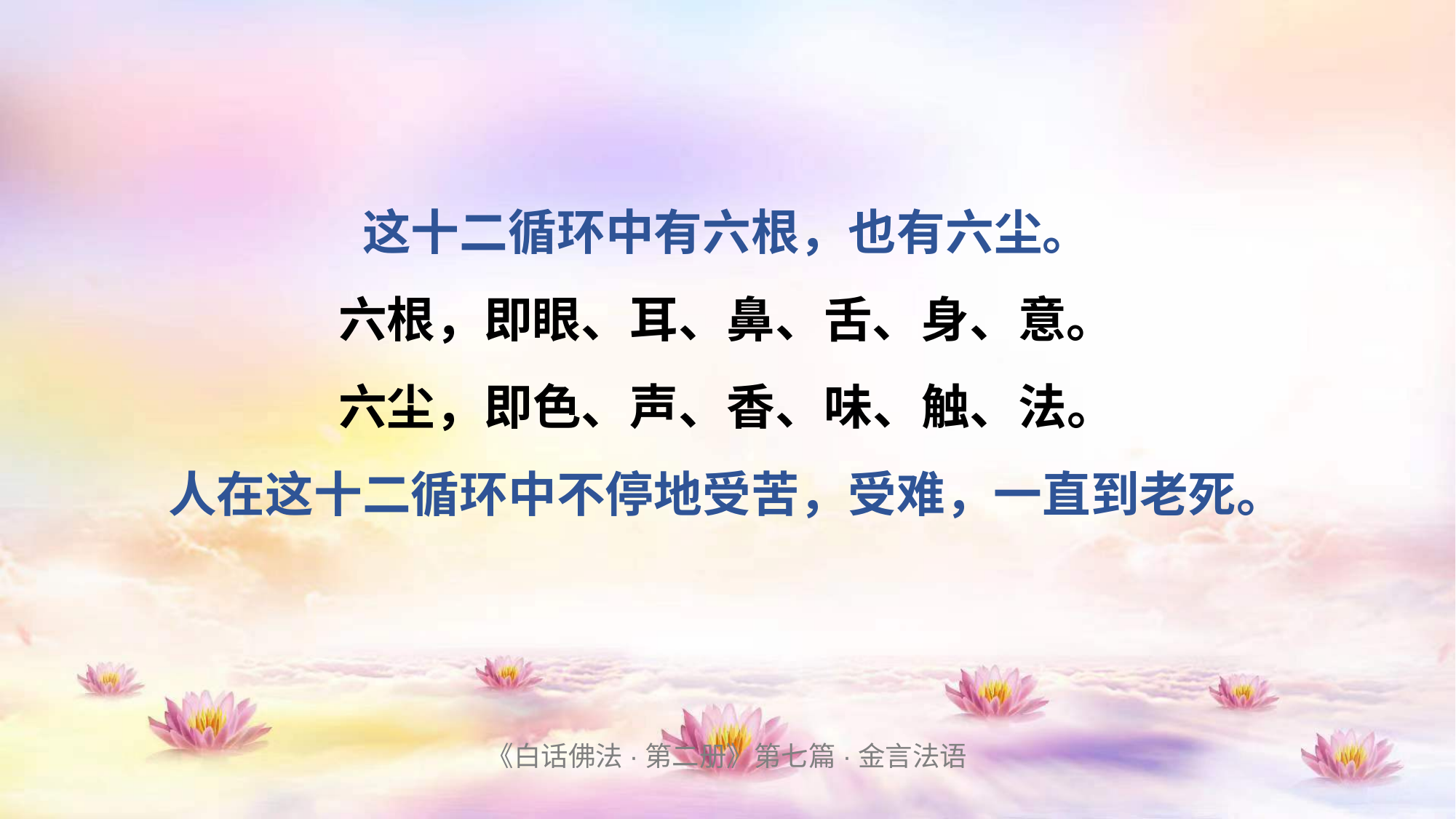

# 这十二循环中有六根，也有六尘。 六根，即眼、耳、鼻、舌、身、意。 六尘，即色、声、香、味、触、法。 人在这十二循环中不停地受苦，受难，一直到老死。
《白话佛法·第二册》第七篇·金言法语